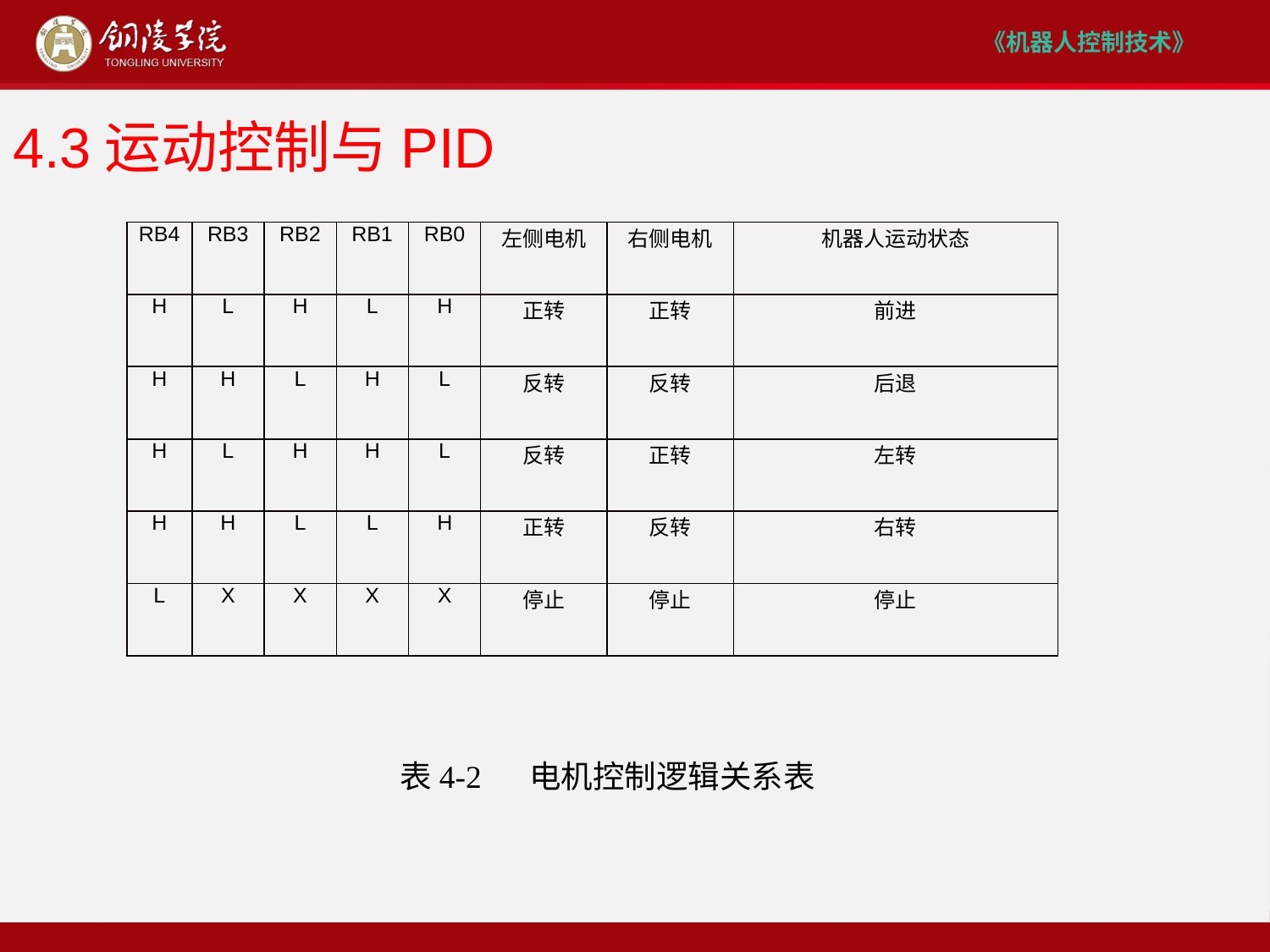

# 4.3运动控制与PID
| RB4 | RB3 | RB2 | RB1 | RB0 | 左侧电机 | 右侧电机 | 机器人运动状态 |
| --- | --- | --- | --- | --- | --- | --- | --- |
| H | L | H | L | H | 正转 | 正转 | 前进 |
| H | H | L | H | L | 反转 | 反转 | 后退 |
| H | L | H | H | L | 反转 | 正转 | 左转 |
| H | H | L | L | H | 正转 | 反转 | 右转 |
| L | X | X | X | X | 停止 | 停止 | 停止 |

                                         表4-2     电机控制逻辑关系表